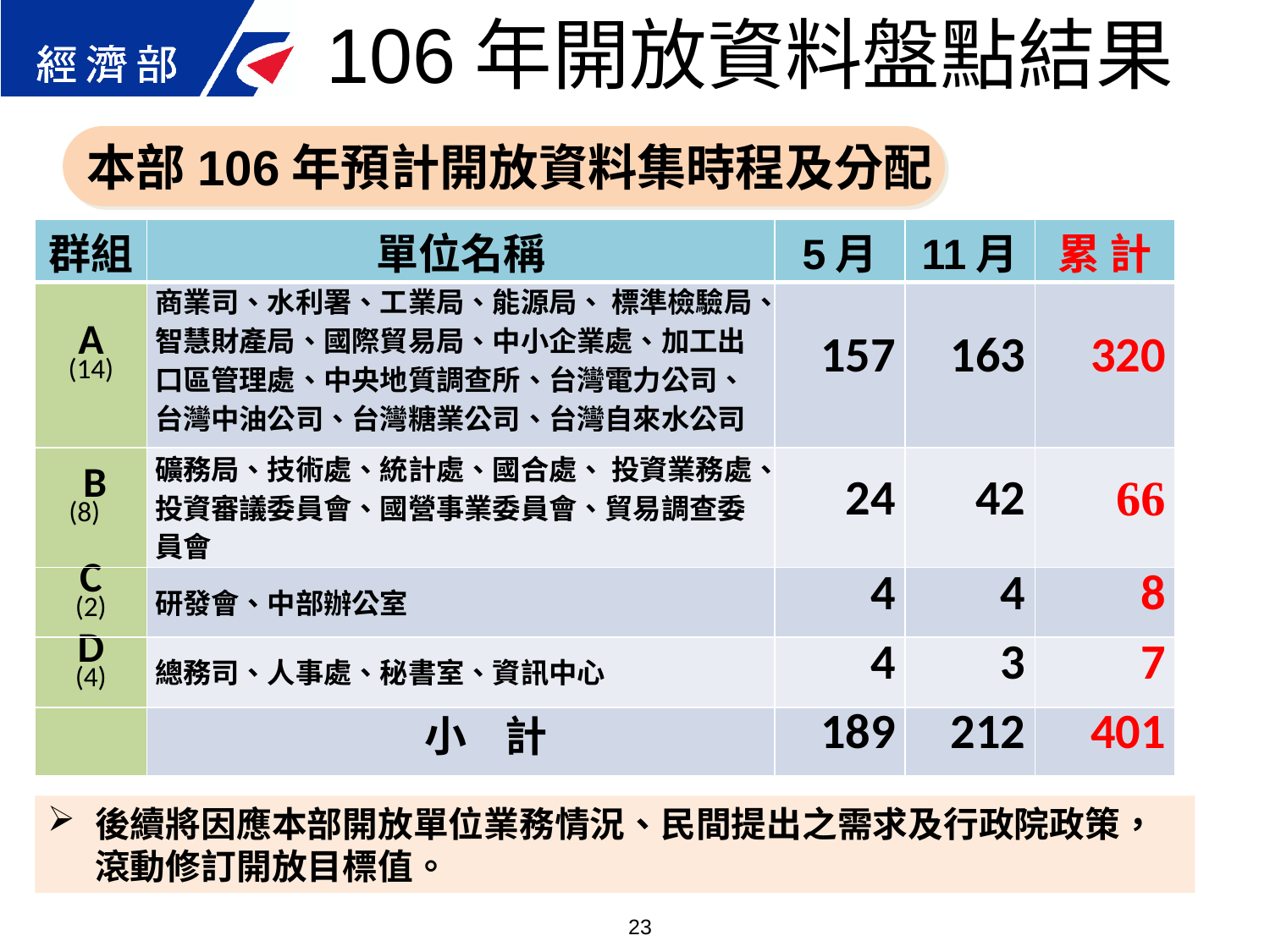

106年開放資料盤點結果
本部106年預計開放資料集時程及分配
| 群組 | 單位名稱 | 5月 | 11月 | 累 計 |
| --- | --- | --- | --- | --- |
| A (14) | 商業司、水利署、工業局、能源局、 標準檢驗局、智慧財產局、國際貿易局、中小企業處、加工出口區管理處、中央地質調查所、台灣電力公司、台灣中油公司、台灣糖業公司、台灣自來水公司 | 157 | 163 | 320 |
| B (8) | 礦務局、技術處、統計處、國合處、 投資業務處、投資審議委員會、國營事業委員會、貿易調查委員會 | 24 | 42 | 66 |
| C (2) | 研發會、中部辦公室 | 4 | 4 | 8 |
| D (4) | 總務司、人事處、秘書室、資訊中心 | 4 | 3 | 7 |
|  | 小 計 | 189 | 212 | 401 |
後續將因應本部開放單位業務情況、民間提出之需求及行政院政策，滾動修訂開放目標值。
23